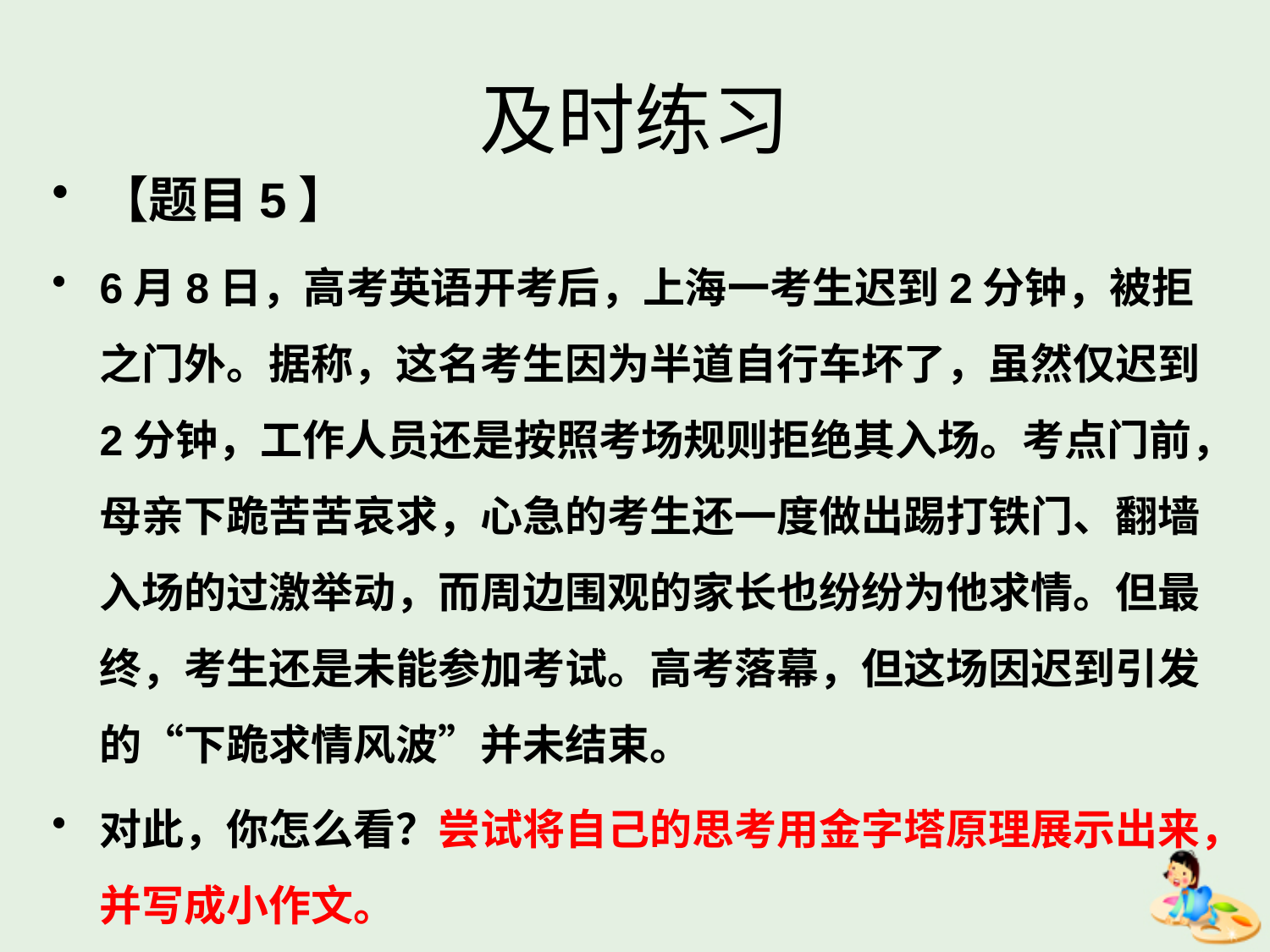

# 及时练习
【题目5】
6月8日，高考英语开考后，上海一考生迟到2分钟，被拒之门外。据称，这名考生因为半道自行车坏了，虽然仅迟到2分钟，工作人员还是按照考场规则拒绝其入场。考点门前，母亲下跪苦苦哀求，心急的考生还一度做出踢打铁门、翻墙入场的过激举动，而周边围观的家长也纷纷为他求情。但最终，考生还是未能参加考试。高考落幕，但这场因迟到引发的“下跪求情风波”并未结束。
对此，你怎么看？尝试将自己的思考用金字塔原理展示出来，并写成小作文。